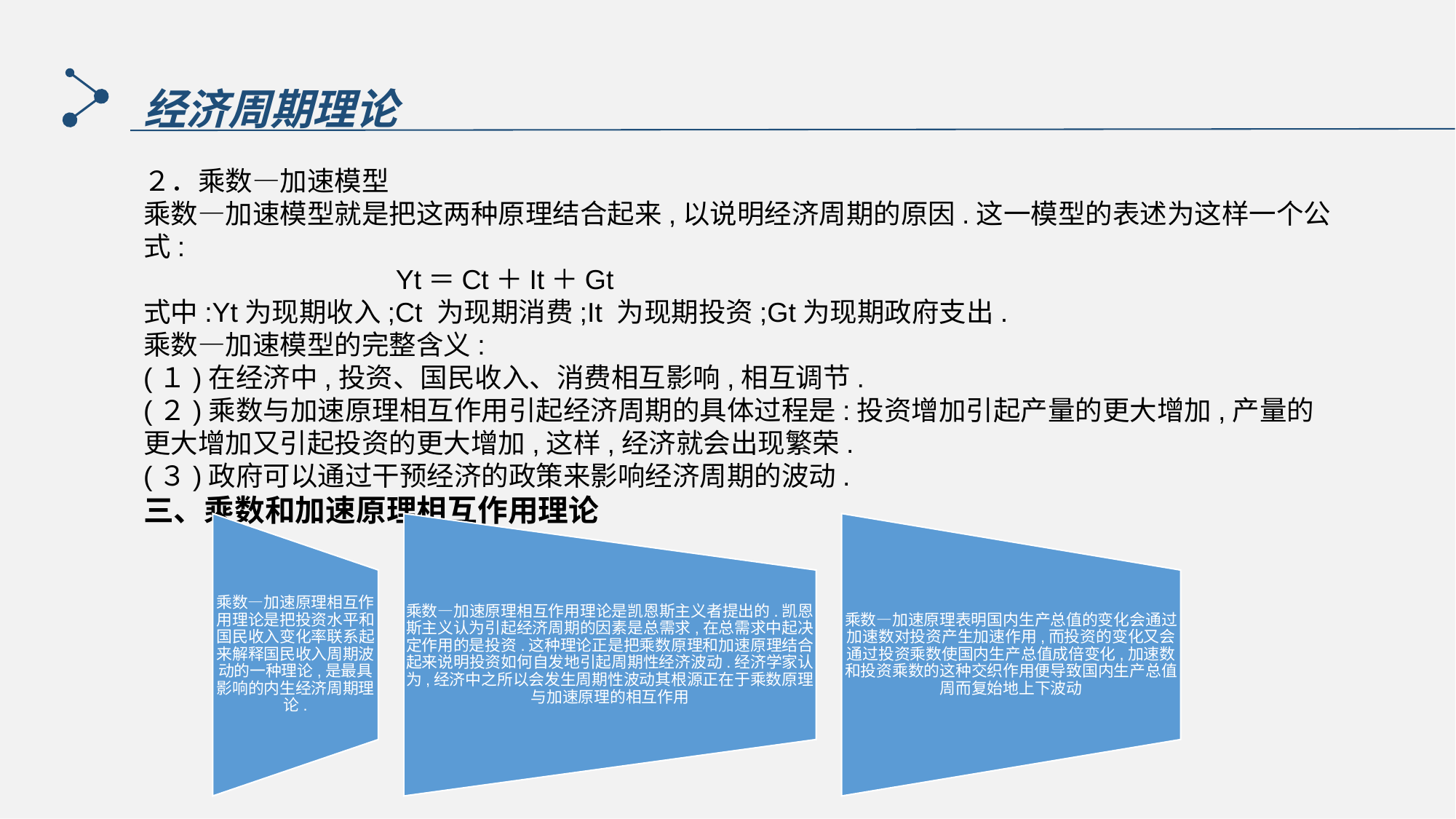

经济周期理论
２．乘数—加速模型
乘数—加速模型就是把这两种原理结合起来,以说明经济周期的原因.这一模型的表述为这样一个公式:
                                 Yt＝Ct＋It＋Gt
式中:Yt为现期收入;Ct 为现期消费;It 为现期投资;Gt为现期政府支出.
乘数—加速模型的完整含义:
(１)在经济中,投资、国民收入、消费相互影响,相互调节.
(２)乘数与加速原理相互作用引起经济周期的具体过程是:投资增加引起产量的更大增加,产量的更大增加又引起投资的更大增加,这样,经济就会出现繁荣.
(３)政府可以通过干预经济的政策来影响经济周期的波动.
三、乘数和加速原理相互作用理论
乘数—加速原理相互作用理论是把投资水平和国民收入变化率联系起来解释国民收入周期波动的一种理论,是最具影响的内生经济周期理论.
乘数—加速原理相互作用理论是凯恩斯主义者提出的.凯恩斯主义认为引起经济周期的因素是总需求,在总需求中起决定作用的是投资.这种理论正是把乘数原理和加速原理结合起来说明投资如何自发地引起周期性经济波动.经济学家认为,经济中之所以会发生周期性波动其根源正在于乘数原理与加速原理的相互作用
乘数—加速原理表明国内生产总值的变化会通过加速数对投资产生加速作用,而投资的变化又会通过投资乘数使国内生产总值成倍变化,加速数和投资乘数的这种交织作用便导致国内生产总值周而复始地上下波动